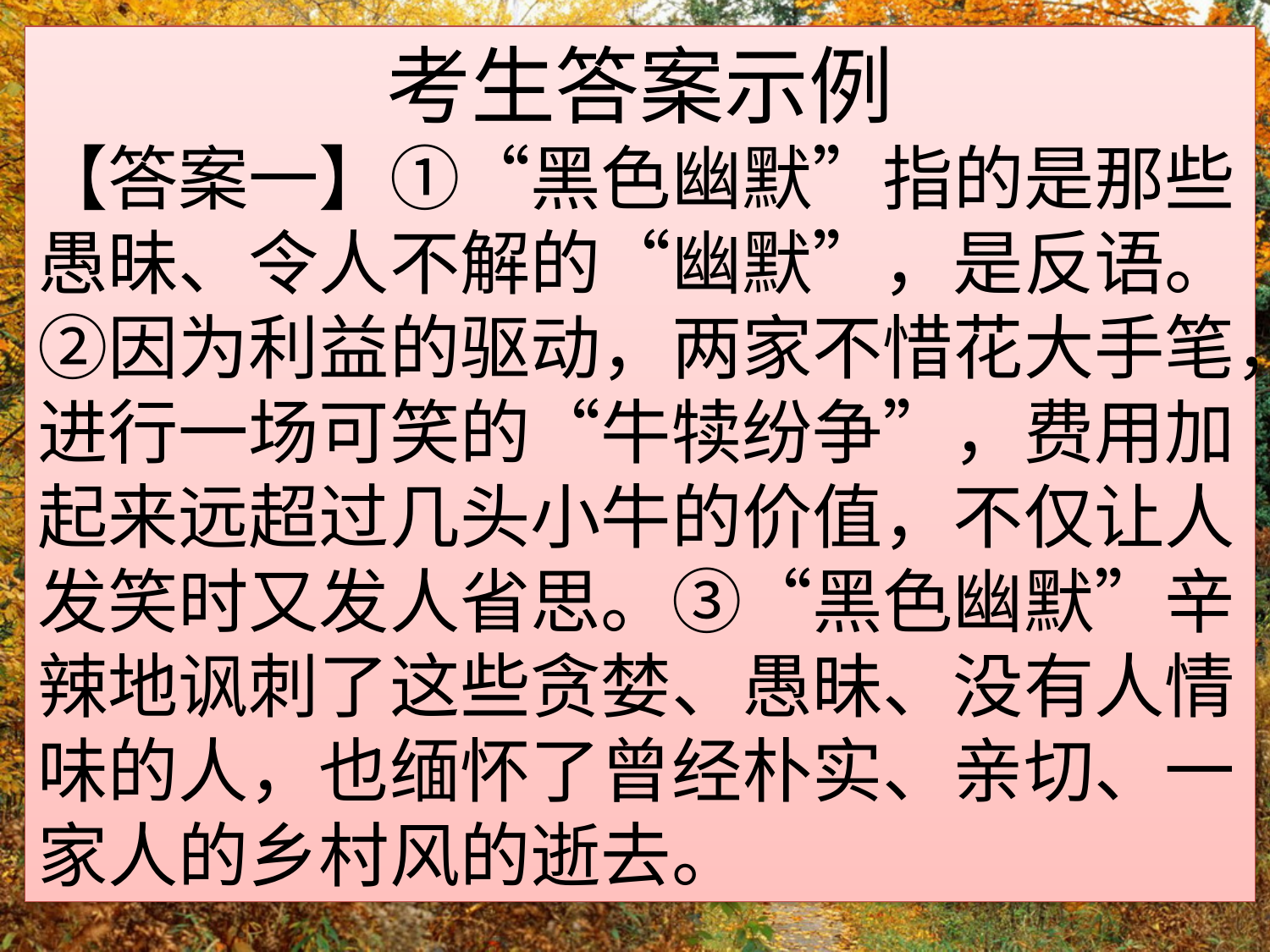

考生答案示例
【答案一】①“黑色幽默”指的是那些愚昧、令人不解的“幽默”，是反语。②因为利益的驱动，两家不惜花大手笔，进行一场可笑的“牛犊纷争”，费用加起来远超过几头小牛的价值，不仅让人发笑时又发人省思。③“黑色幽默”辛辣地讽刺了这些贪婪、愚昧、没有人情味的人，也缅怀了曾经朴实、亲切、一家人的乡村风的逝去。